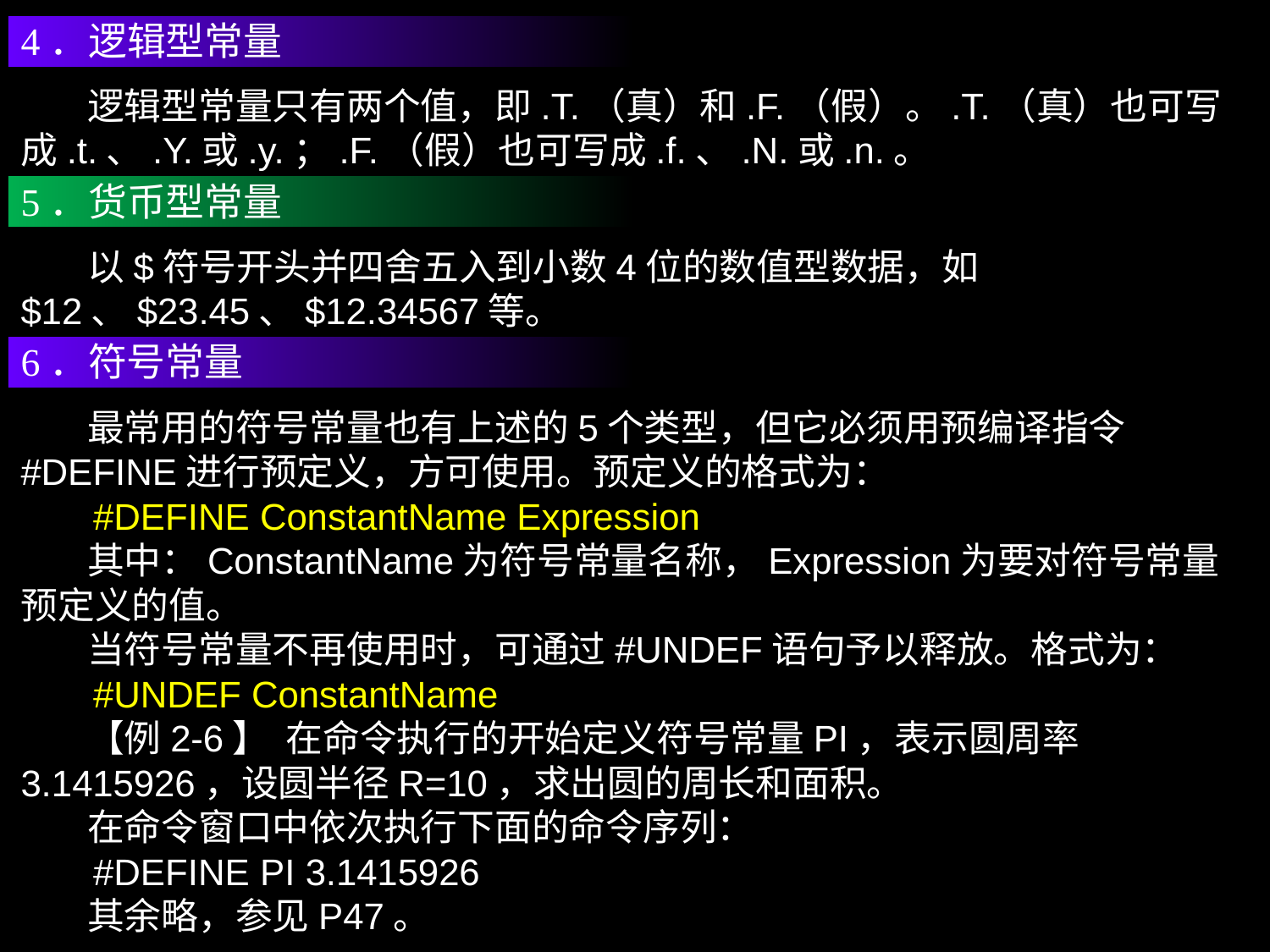

4．逻辑型常量
       逻辑型常量只有两个值，即.T.（真）和.F.（假）。.T.（真）也可写成.t.、.Y.或.y.；.F.（假）也可写成.f.、.N.或.n.。
5．货币型常量
       以$符号开头并四舍五入到小数4位的数值型数据，如$12、$23.45、$12.34567等。
6．符号常量
       最常用的符号常量也有上述的5个类型，但它必须用预编译指令 #DEFINE进行预定义，方可使用。预定义的格式为：
       #DEFINE ConstantName Expression
       其中：ConstantName为符号常量名称，Expression为要对符号常量预定义的值。
       当符号常量不再使用时，可通过#UNDEF语句予以释放。格式为：
       #UNDEF ConstantName
       【例2-6】  在命令执行的开始定义符号常量PI，表示圆周率3.1415926，设圆半径R=10，求出圆的周长和面积。
       在命令窗口中依次执行下面的命令序列：
       #DEFINE PI 3.1415926
       其余略，参见P47。